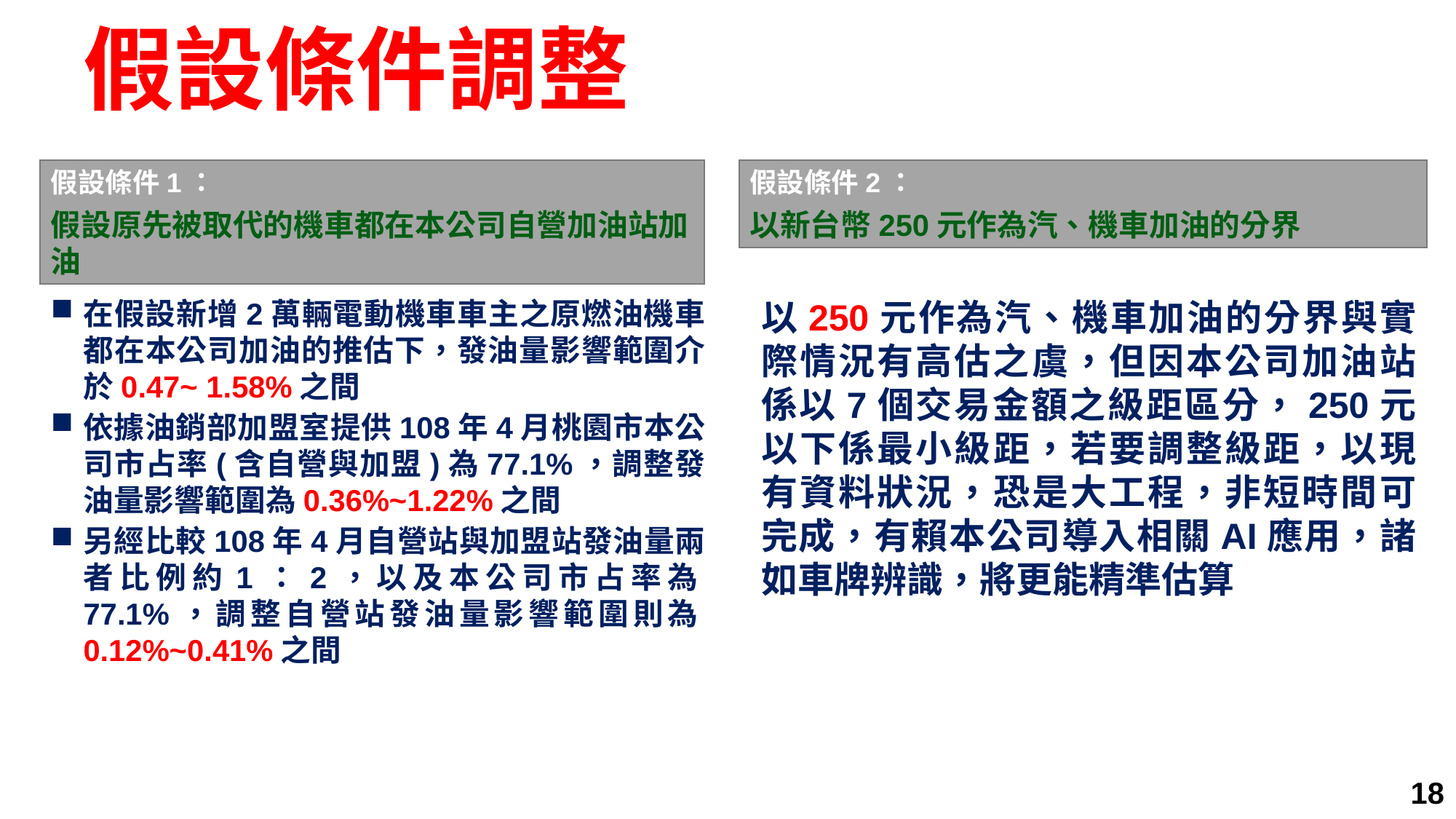

# 假設條件調整
假設條件1：
假設原先被取代的機車都在本公司自營加油站加油
假設條件2：
以新台幣250元作為汽、機車加油的分界
在假設新增2萬輛電動機車車主之原燃油機車都在本公司加油的推估下，發油量影響範圍介於0.47~ 1.58%之間
依據油銷部加盟室提供108年4月桃園市本公司市占率(含自營與加盟)為77.1%，調整發油量影響範圍為0.36%~1.22%之間
另經比較108年4月自營站與加盟站發油量兩者比例約1：2，以及本公司市占率為77.1%，調整自營站發油量影響範圍則為0.12%~0.41%之間

以250元作為汽、機車加油的分界與實際情況有高估之虞，但因本公司加油站係以7個交易金額之級距區分，250元以下係最小級距，若要調整級距，以現有資料狀況，恐是大工程，非短時間可完成，有賴本公司導入相關AI應用，諸如車牌辨識，將更能精準估算

18